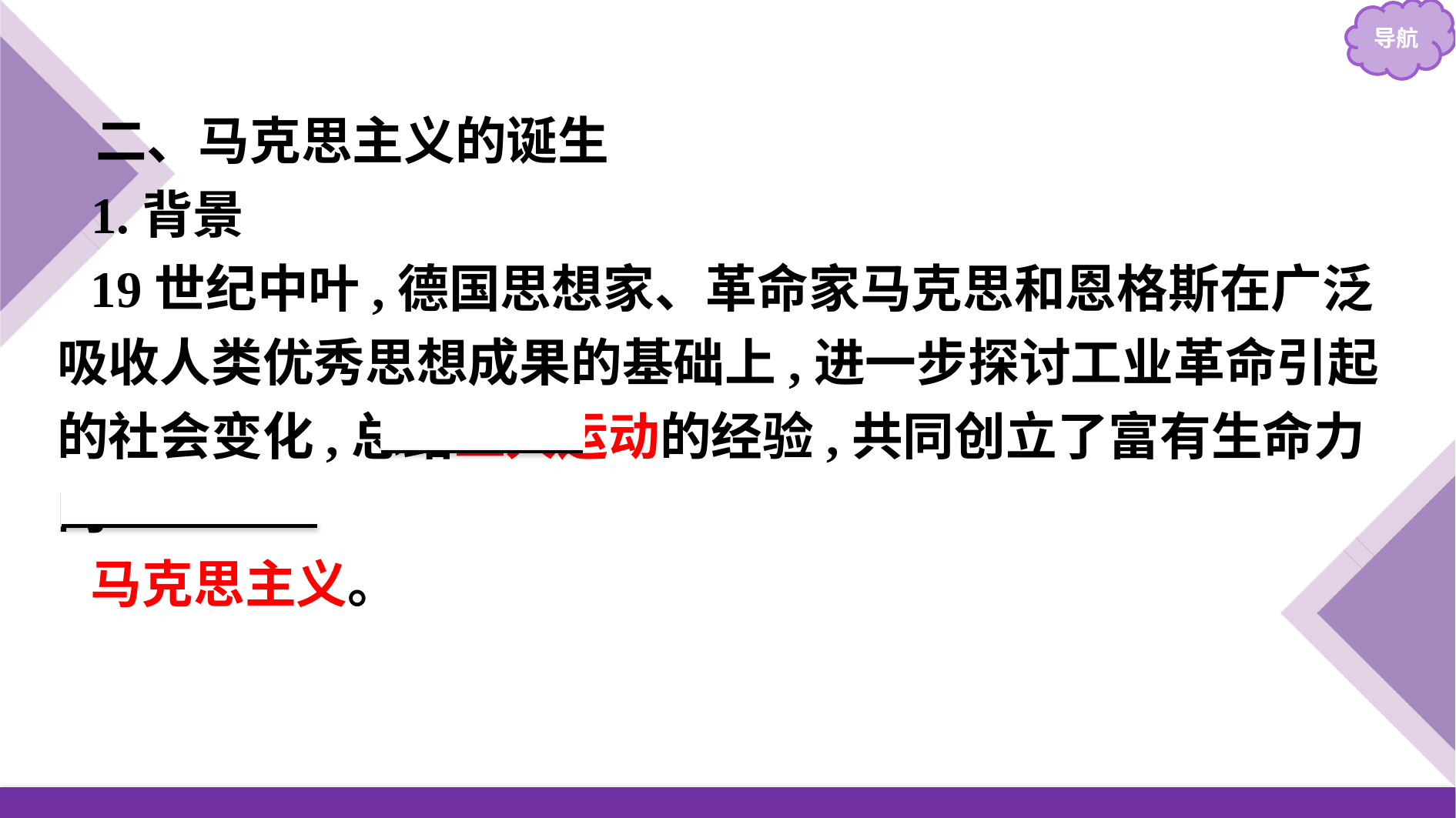

二、马克思主义的诞生
1.背景
19世纪中叶,德国思想家、革命家马克思和恩格斯在广泛吸收人类优秀思想成果的基础上,进一步探讨工业革命引起的社会变化,总结工人运动的经验,共同创立了富有生命力的
马克思主义。